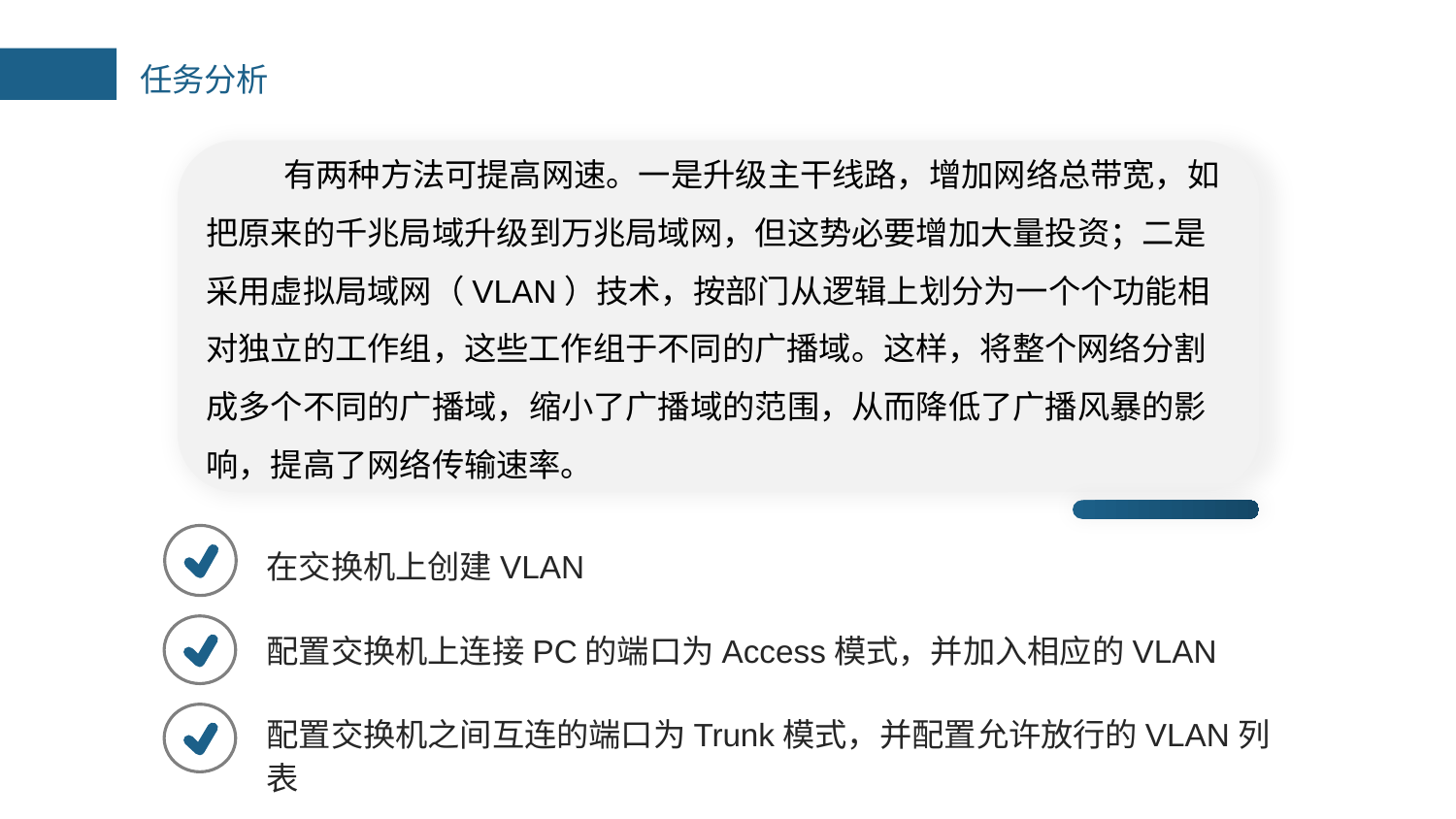

任务分析
有两种方法可提高网速。一是升级主干线路，增加网络总带宽，如把原来的千兆局域升级到万兆局域网，但这势必要增加大量投资；二是采用虚拟局域网（VLAN）技术，按部门从逻辑上划分为一个个功能相对独立的工作组，这些工作组于不同的广播域。这样，将整个网络分割成多个不同的广播域，缩小了广播域的范围，从而降低了广播风暴的影响，提高了网络传输速率。

在交换机上创建VLAN

配置交换机上连接PC的端口为Access模式，并加入相应的VLAN
配置交换机之间互连的端口为Trunk模式，并配置允许放行的VLAN列表